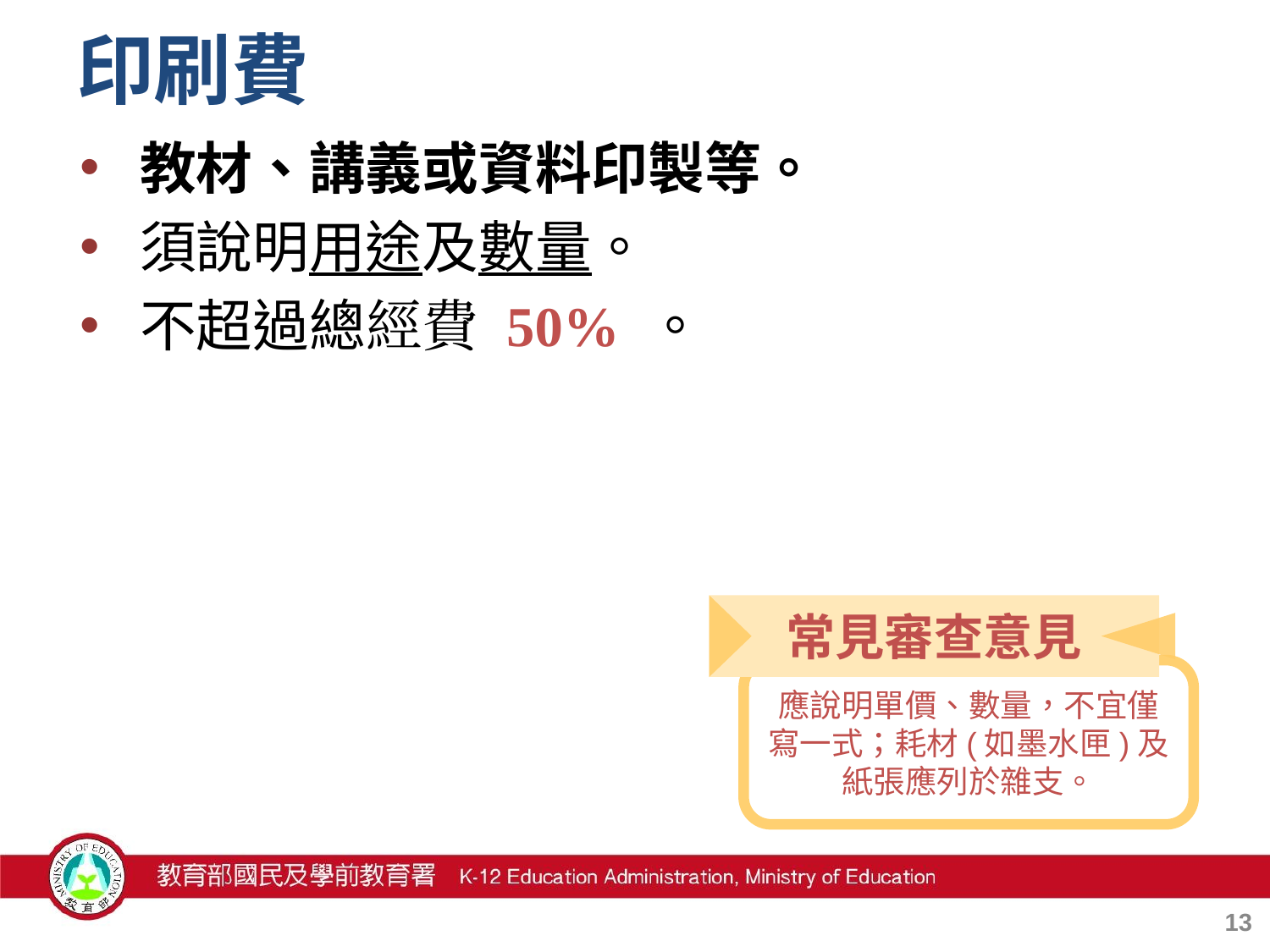

# 印刷費
教材、講義或資料印製等。
須說明用途及數量。
不超過總經費 50% 。

常見審查意見

應說明單價、數量，不宜僅寫一式；耗材(如墨水匣)及紙張應列於雜支。
13